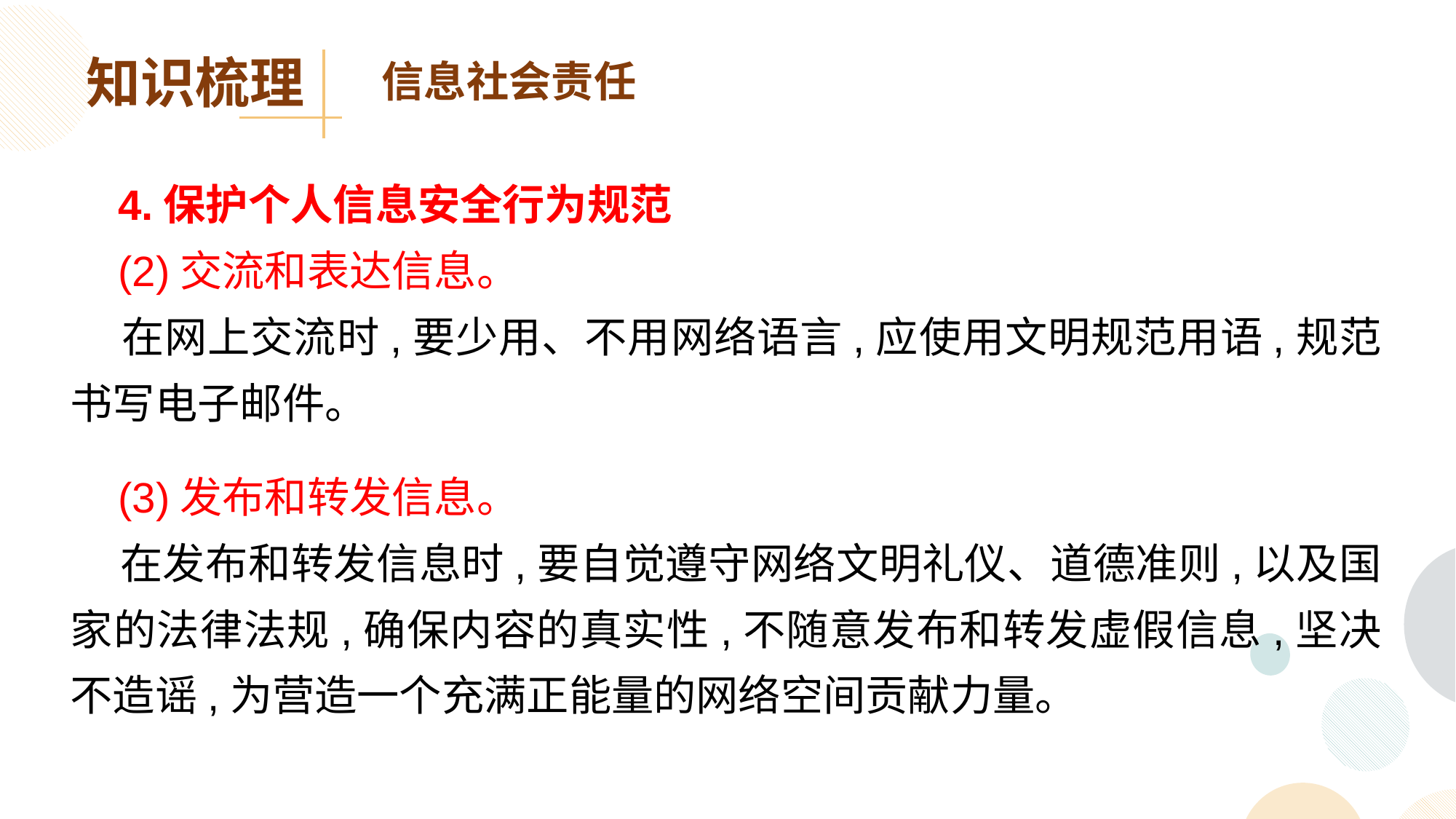

知识梳理
信息社会责任
    4.保护个人信息安全行为规范
    (2)交流和表达信息。
    在网上交流时,要少用、不用网络语言,应使用文明规范用语,规范书写电子邮件。

    (3)发布和转发信息。
    在发布和转发信息时,要自觉遵守网络文明礼仪、道德准则,以及国家的法律法规,确保内容的真实性,不随意发布和转发虚假信息,坚决不造谣,为营造一个充满正能量的网络空间贡献力量。